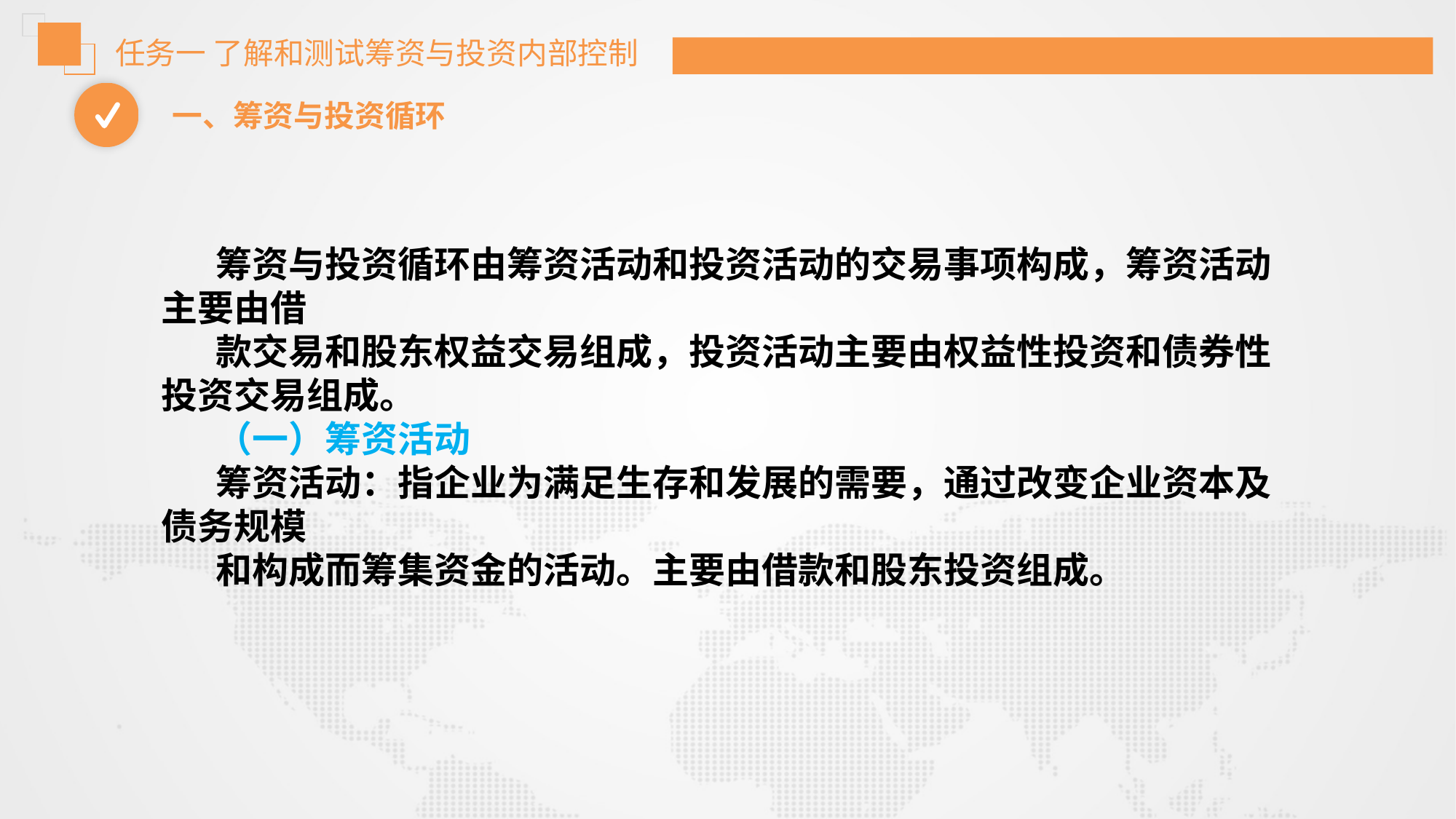

任务一 了解和测试筹资与投资内部控制

一、筹资与投资循环
筹资与投资循环由筹资活动和投资活动的交易事项构成，筹资活动主要由借
款交易和股东权益交易组成，投资活动主要由权益性投资和债券性投资交易组成。
（一）筹资活动
筹资活动：指企业为满足生存和发展的需要，通过改变企业资本及债务规模
和构成而筹集资金的活动。主要由借款和股东投资组成。